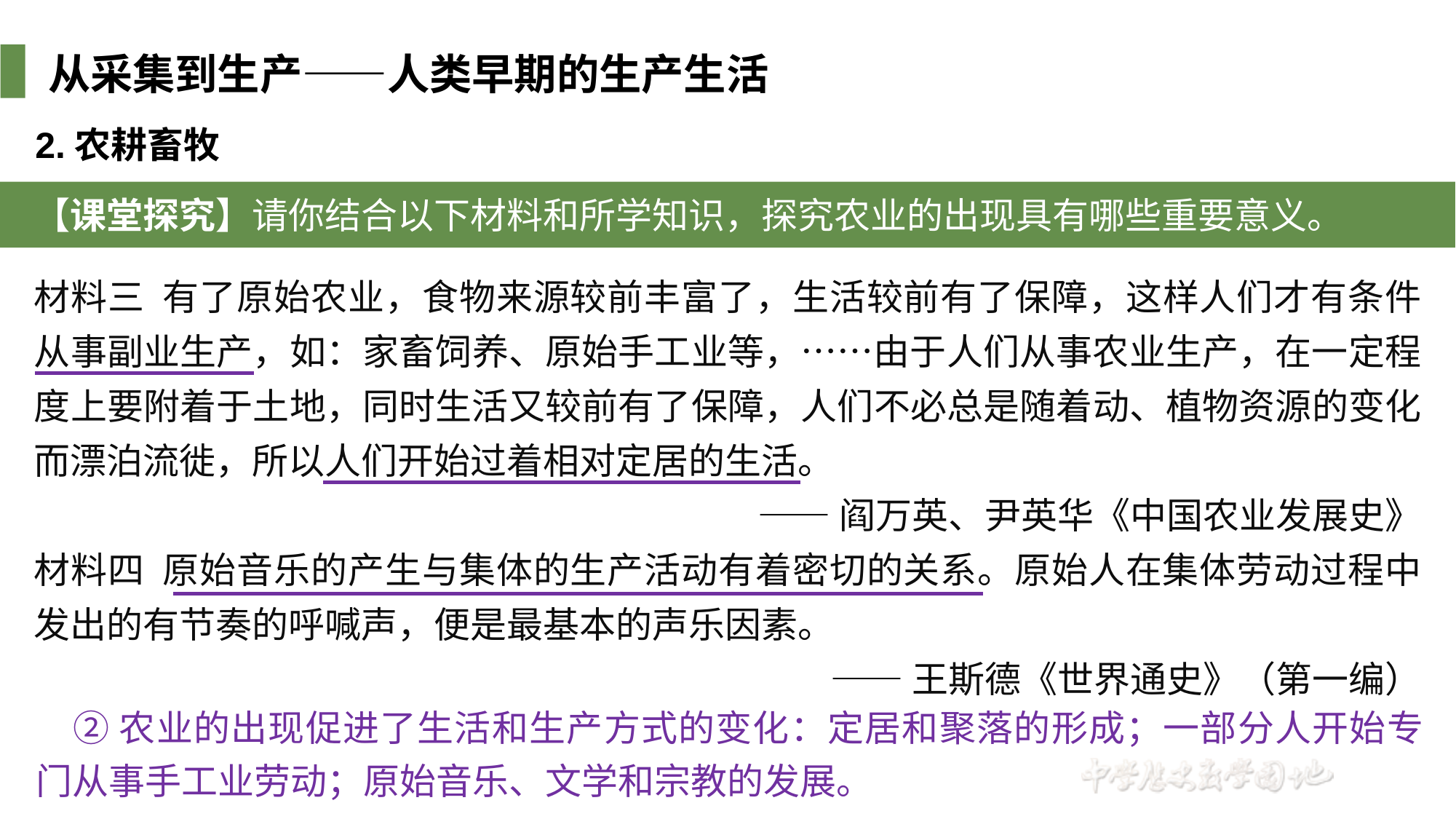

从采集到生产——人类早期的生产生活

2.农耕畜牧

【课堂探究】请你结合以下材料和所学知识，探究农业的出现具有哪些重要意义。
材料三  有了原始农业，食物来源较前丰富了，生活较前有了保障，这样人们才有条件从事副业生产，如：家畜饲养、原始手工业等，……由于人们从事农业生产，在一定程度上要附着于土地，同时生活又较前有了保障，人们不必总是随着动、植物资源的变化而漂泊流徙，所以人们开始过着相对定居的生活。
——阎万英、尹英华《中国农业发展史》
材料四  原始音乐的产生与集体的生产活动有着密切的关系。原始人在集体劳动过程中发出的有节奏的呼喊声，便是最基本的声乐因素。
——王斯德《世界通史》（第一编）
    ②农业的出现促进了生活和生产方式的变化：定居和聚落的形成；一部分人开始专门从事手工业劳动；原始音乐、文学和宗教的发展。